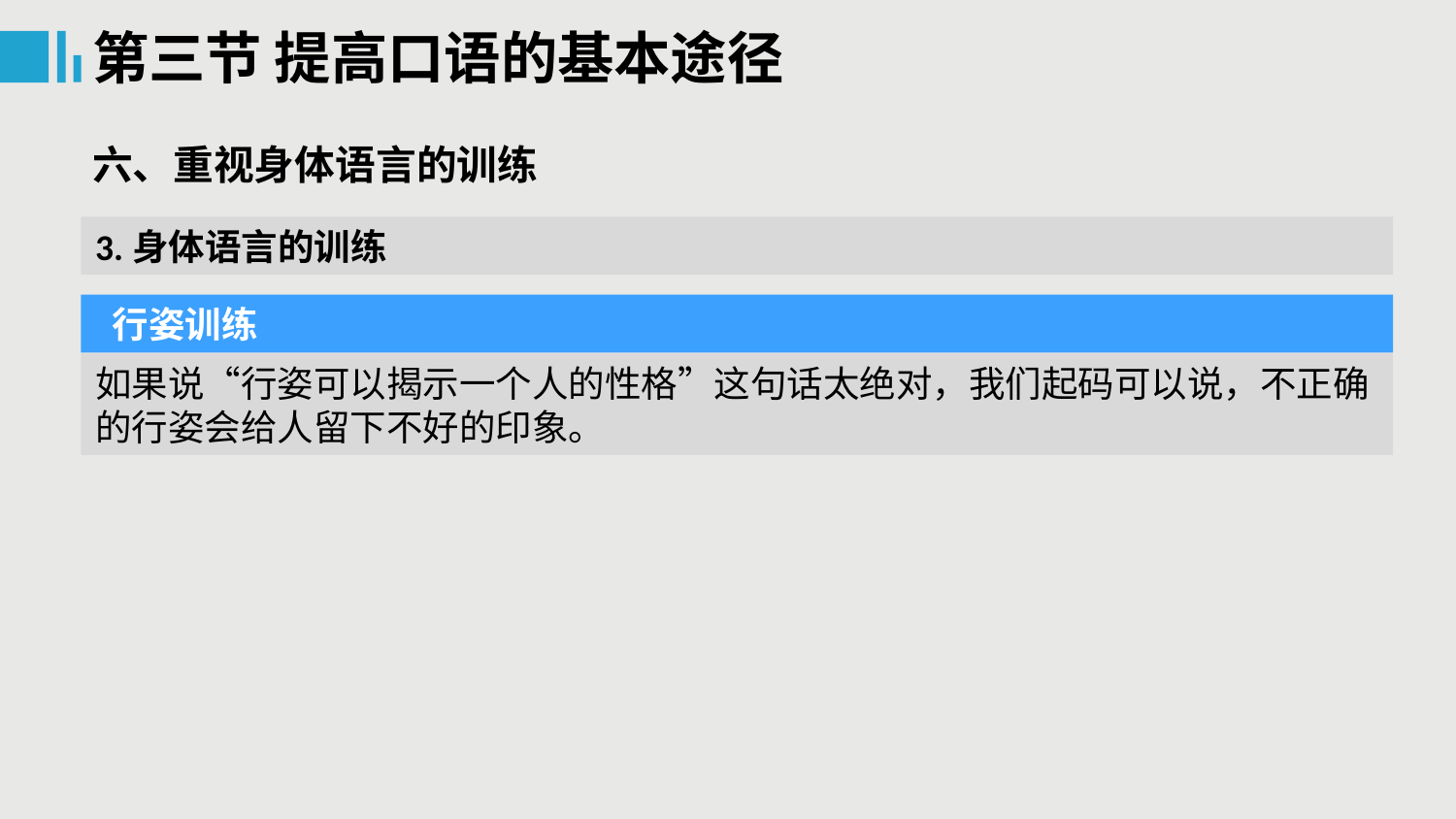

第三节 提高口语的基本途径

六、重视身体语言的训练
3.身体语言的训练
 行姿训练
如果说“行姿可以揭示一个人的性格”这句话太绝对，我们起码可以说，不正确的行姿会给人留下不好的印象。